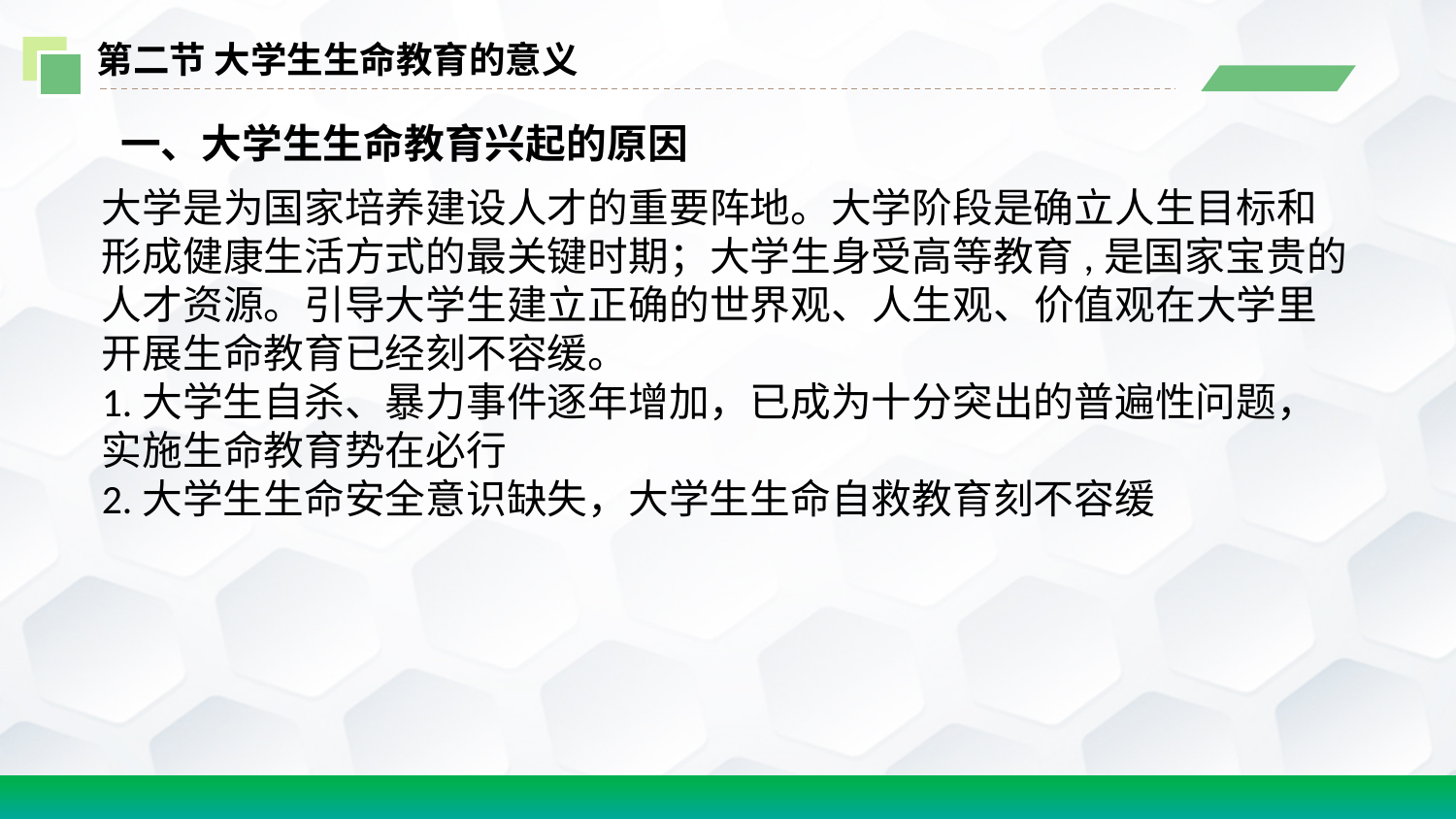

第二节 大学生生命教育的意义
 一、大学生生命教育兴起的原因
大学是为国家培养建设人才的重要阵地。大学阶段是确立人生目标和形成健康生活方式的最关键时期；大学生身受高等教育,是国家宝贵的人才资源。引导大学生建立正确的世界观、人生观、价值观在大学里开展生命教育已经刻不容缓。
1.大学生自杀、暴力事件逐年增加，已成为十分突出的普遍性问题，实施生命教育势在必行
2.大学生生命安全意识缺失，大学生生命自救教育刻不容缓